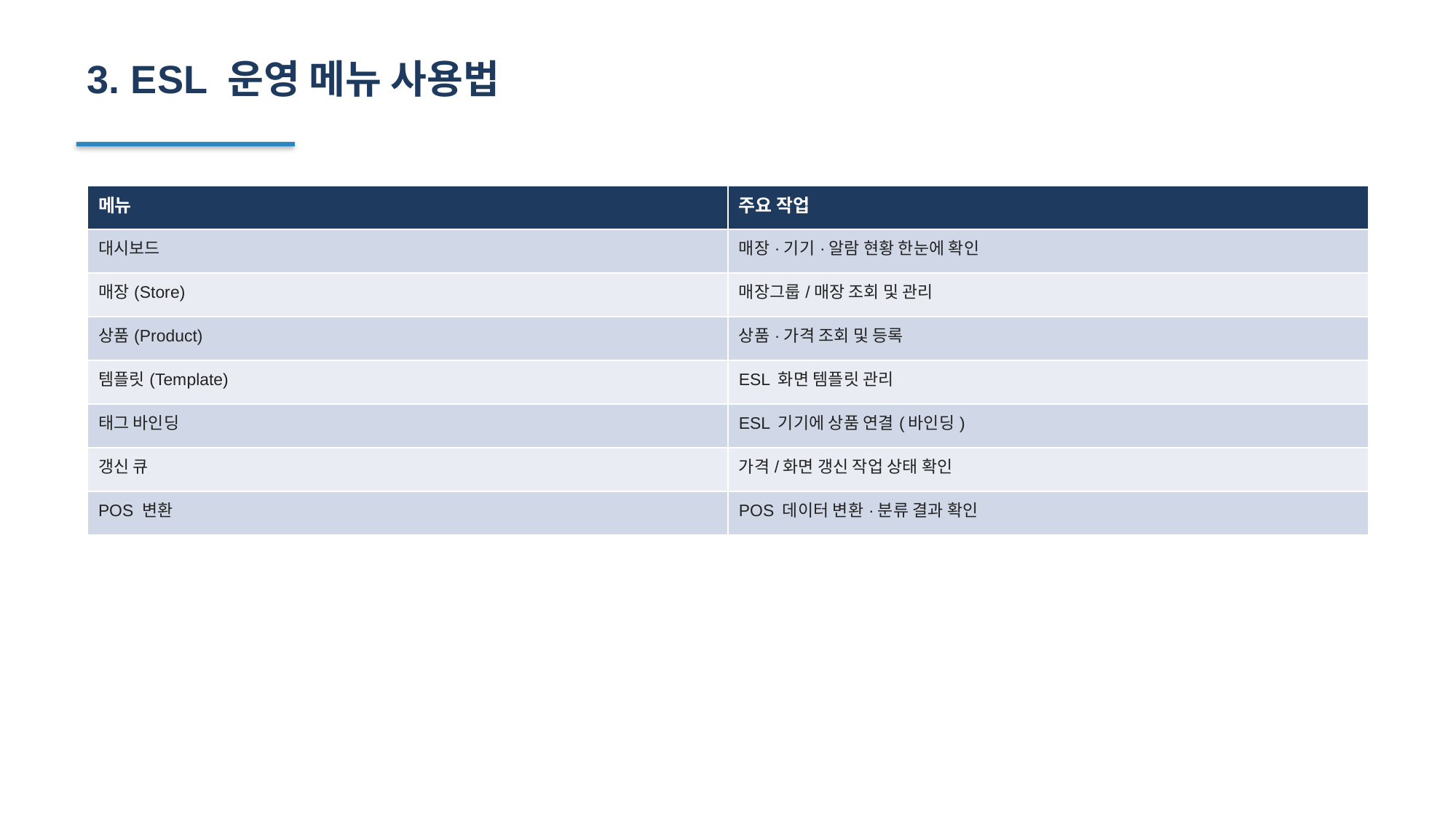

3. ESL 운영 메뉴 사용법

| 메뉴 | 주요 작업 |
| --- | --- |
| 대시보드 | 매장·기기·알람 현황 한눈에 확인 |
| 매장(Store) | 매장그룹/매장 조회 및 관리 |
| 상품(Product) | 상품·가격 조회 및 등록 |
| 템플릿(Template) | ESL 화면 템플릿 관리 |
| 태그 바인딩 | ESL 기기에 상품 연결(바인딩) |
| 갱신 큐 | 가격/화면 갱신 작업 상태 확인 |
| POS 변환 | POS 데이터 변환·분류 결과 확인 |